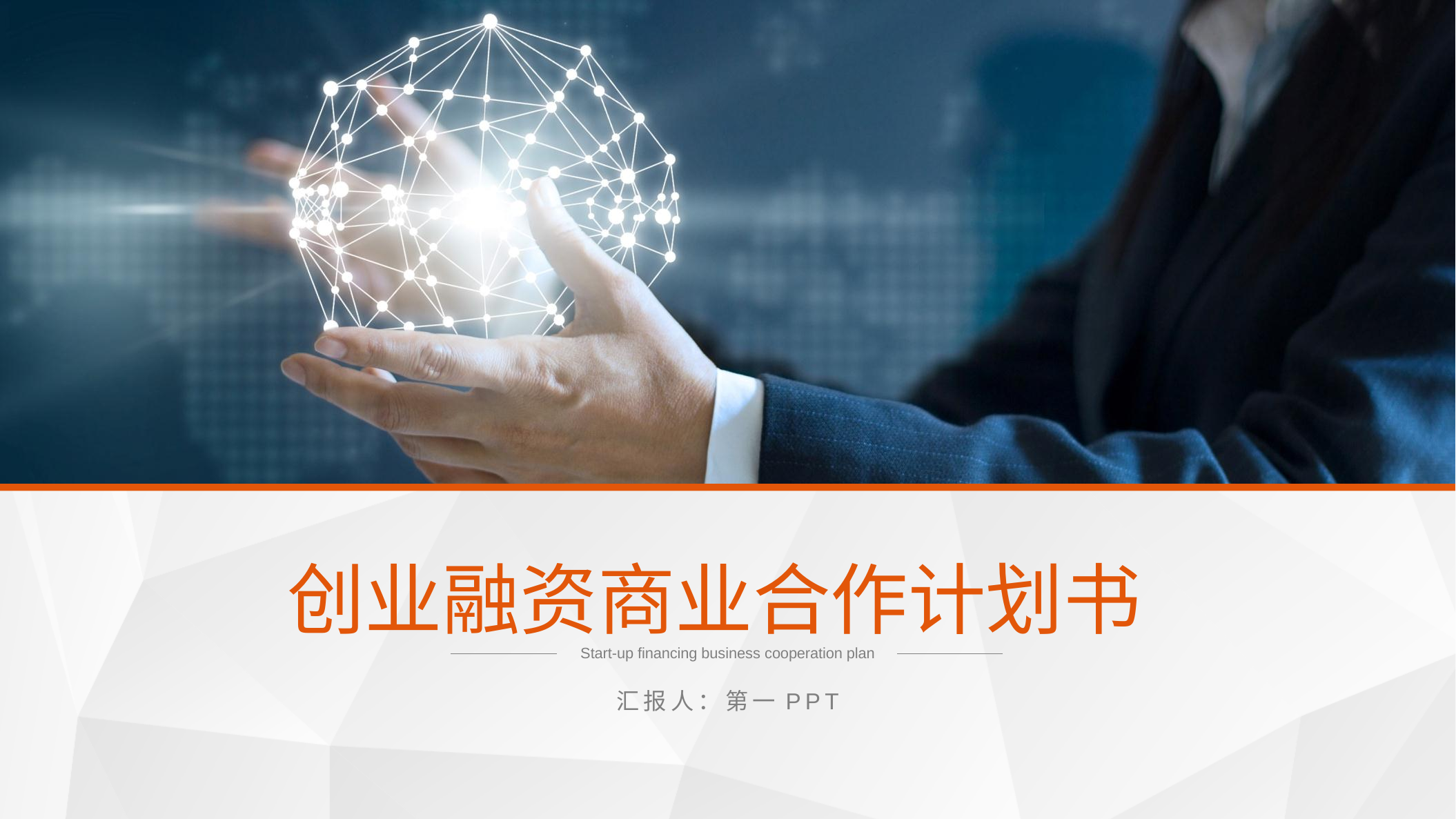

创业融资商业合作计划书
Start-up financing business cooperation plan
汇报人：第一PPT